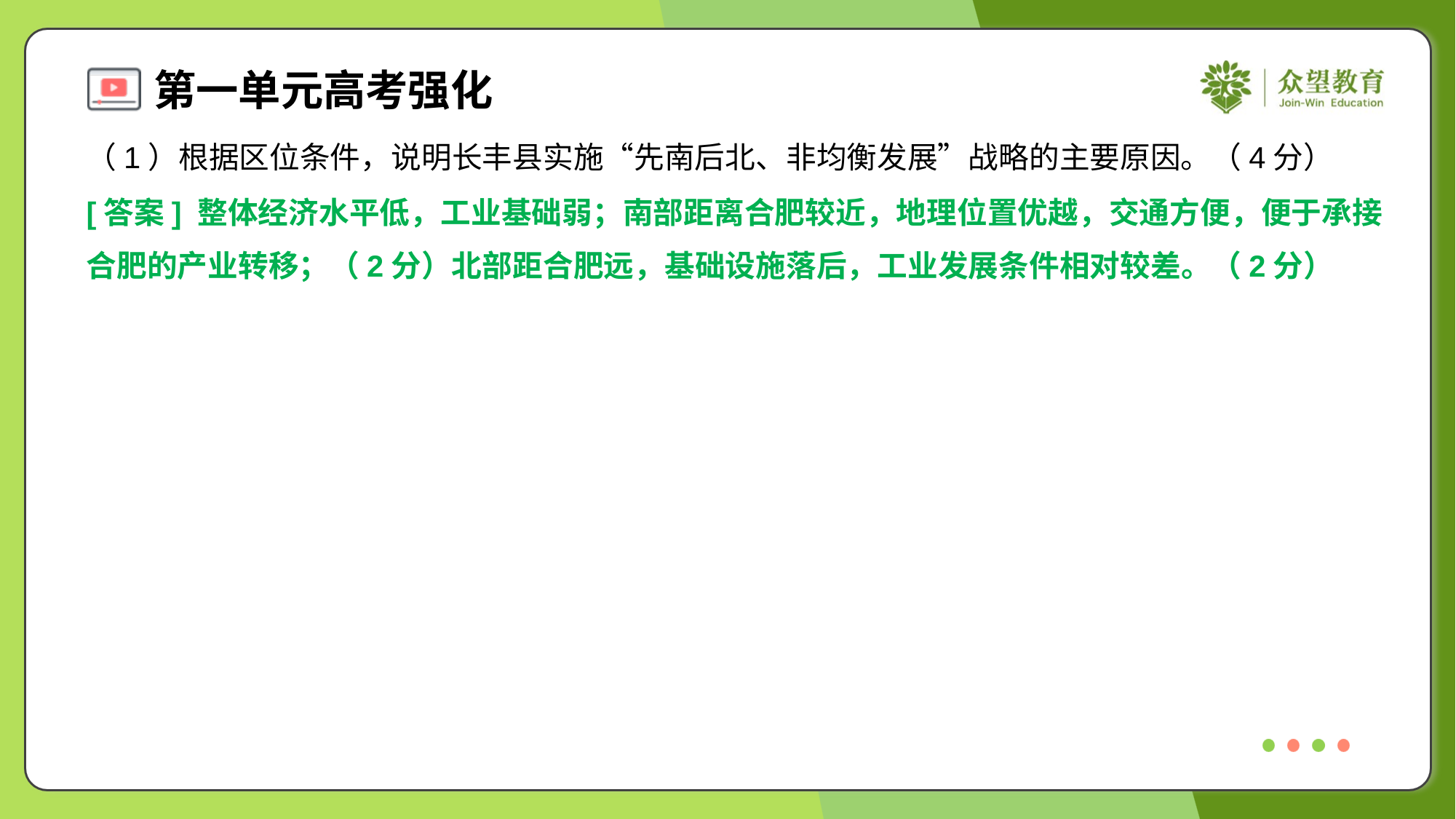

（1）根据区位条件，说明长丰县实施“先南后北、非均衡发展”战略的主要原因。（4分）
[答案] 整体经济水平低，工业基础弱；南部距离合肥较近，地理位置优越，交通方便，便于承接
合肥的产业转移；（2分）北部距合肥远，基础设施落后，工业发展条件相对较差。（2分）